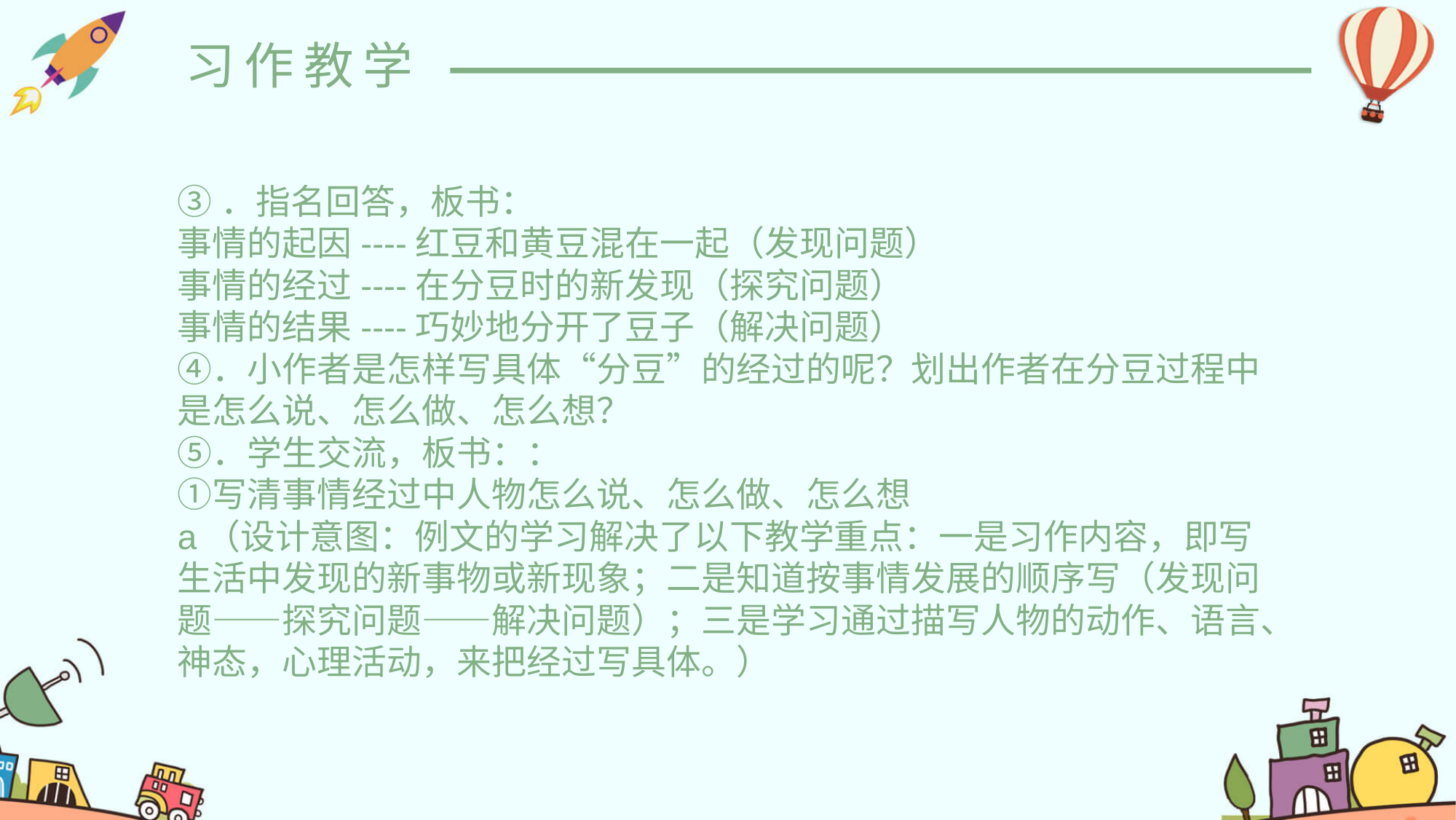

习作教学

③．指名回答，板书：
事情的起因----红豆和黄豆混在一起（发现问题）
事情的经过----在分豆时的新发现（探究问题）  
事情的结果----巧妙地分开了豆子（解决问题）
④．小作者是怎样写具体“分豆”的经过的呢？划出作者在分豆过程中是怎么说、怎么做、怎么想？
⑤．学生交流，板书：：
①写清事情经过中人物怎么说、怎么做、怎么想
a（设计意图：例文的学习解决了以下教学重点：一是习作内容，即写生活中发现的新事物或新现象；二是知道按事情发展的顺序写（发现问题――探究问题――解决问题）；三是学习通过描写人物的动作、语言、神态，心理活动，来把经过写具体。）